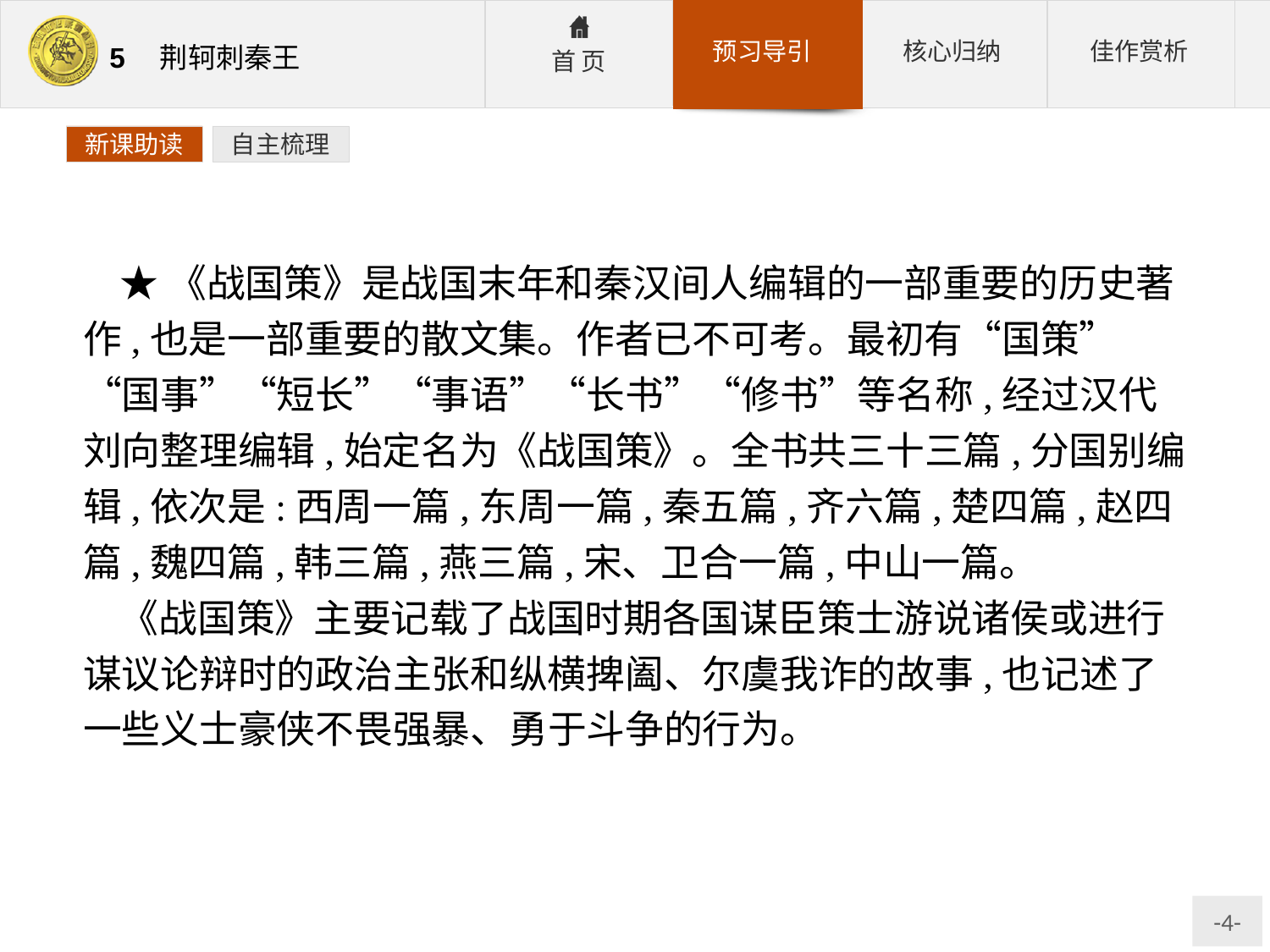

新课助读
自主梳理
★《战国策》是战国末年和秦汉间人编辑的一部重要的历史著作,也是一部重要的散文集。作者已不可考。最初有“国策”“国事”“短长”“事语”“长书”“修书”等名称,经过汉代刘向整理编辑,始定名为《战国策》。全书共三十三篇,分国别编辑,依次是:西周一篇,东周一篇,秦五篇,齐六篇,楚四篇,赵四篇,魏四篇,韩三篇,燕三篇,宋、卫合一篇,中山一篇。
《战国策》主要记载了战国时期各国谋臣策士游说诸侯或进行谋议论辩时的政治主张和纵横捭阖、尔虞我诈的故事,也记述了一些义士豪侠不畏强暴、勇于斗争的行为。